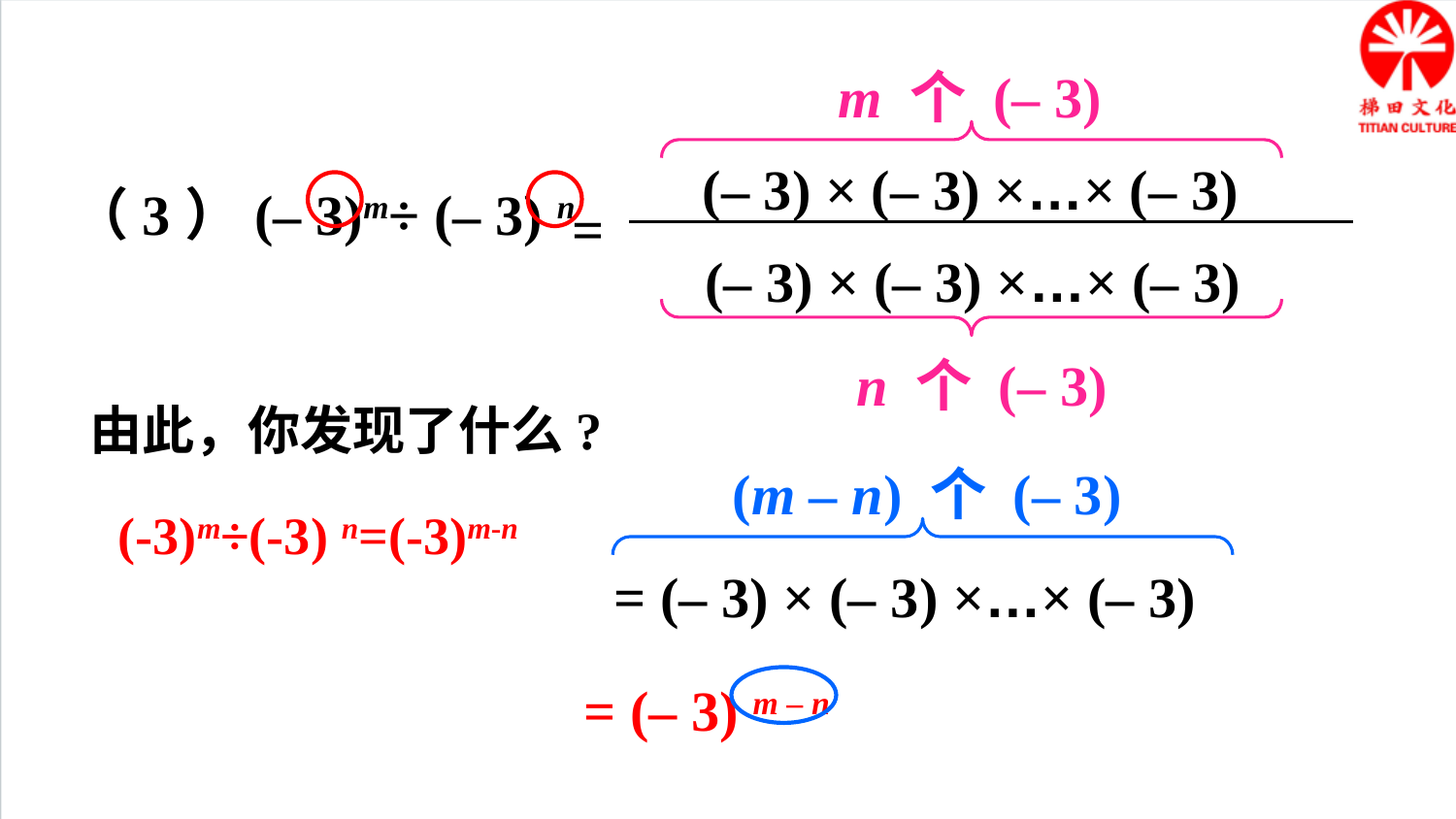

m 个 (– 3)
(– 3) × (– 3) ×…× (– 3)
=
(– 3) × (– 3) ×…× (– 3)
（3）(– 3)m÷ (– 3) n

n 个 (– 3)
由此，你发现了什么?
(m – n) 个 (– 3)
(-3)m÷(-3) n=(-3)m-n
= (– 3) × (– 3) ×…× (– 3)
= (– 3) m – n